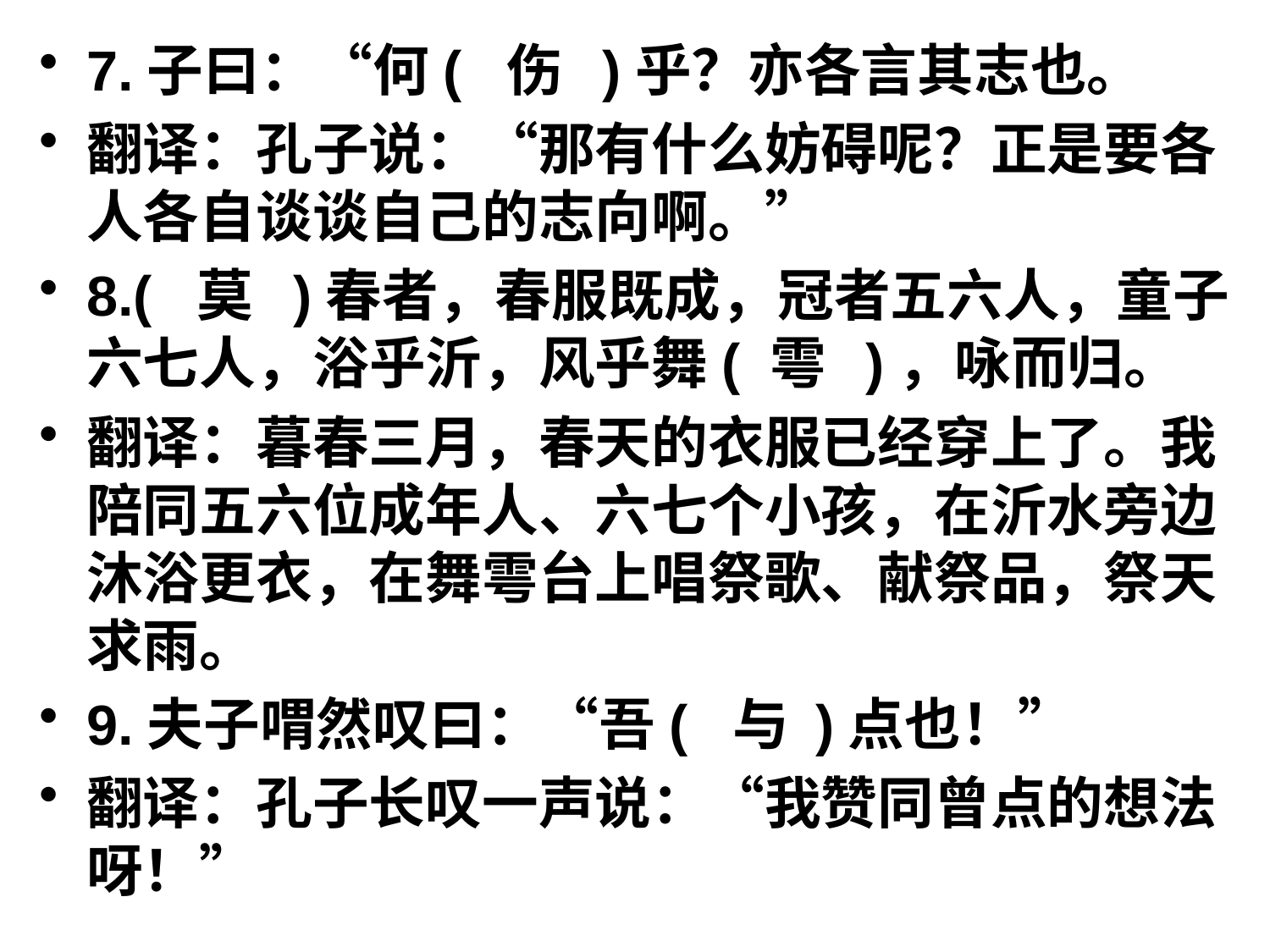

7.子曰：“何(  伤  )乎？亦各言其志也。
翻译：孔子说：“那有什么妨碍呢？正是要各人各自谈谈自己的志向啊。”
8.(  莫  )春者，春服既成，冠者五六人，童子六七人，浴乎沂，风乎舞( 雩  )，咏而归。
翻译：暮春三月，春天的衣服已经穿上了。我陪同五六位成年人、六七个小孩，在沂水旁边沐浴更衣，在舞雩台上唱祭歌、献祭品，祭天求雨。
9.夫子喟然叹曰：“吾(  与 )点也！”
翻译：孔子长叹一声说：“我赞同曾点的想法呀！”